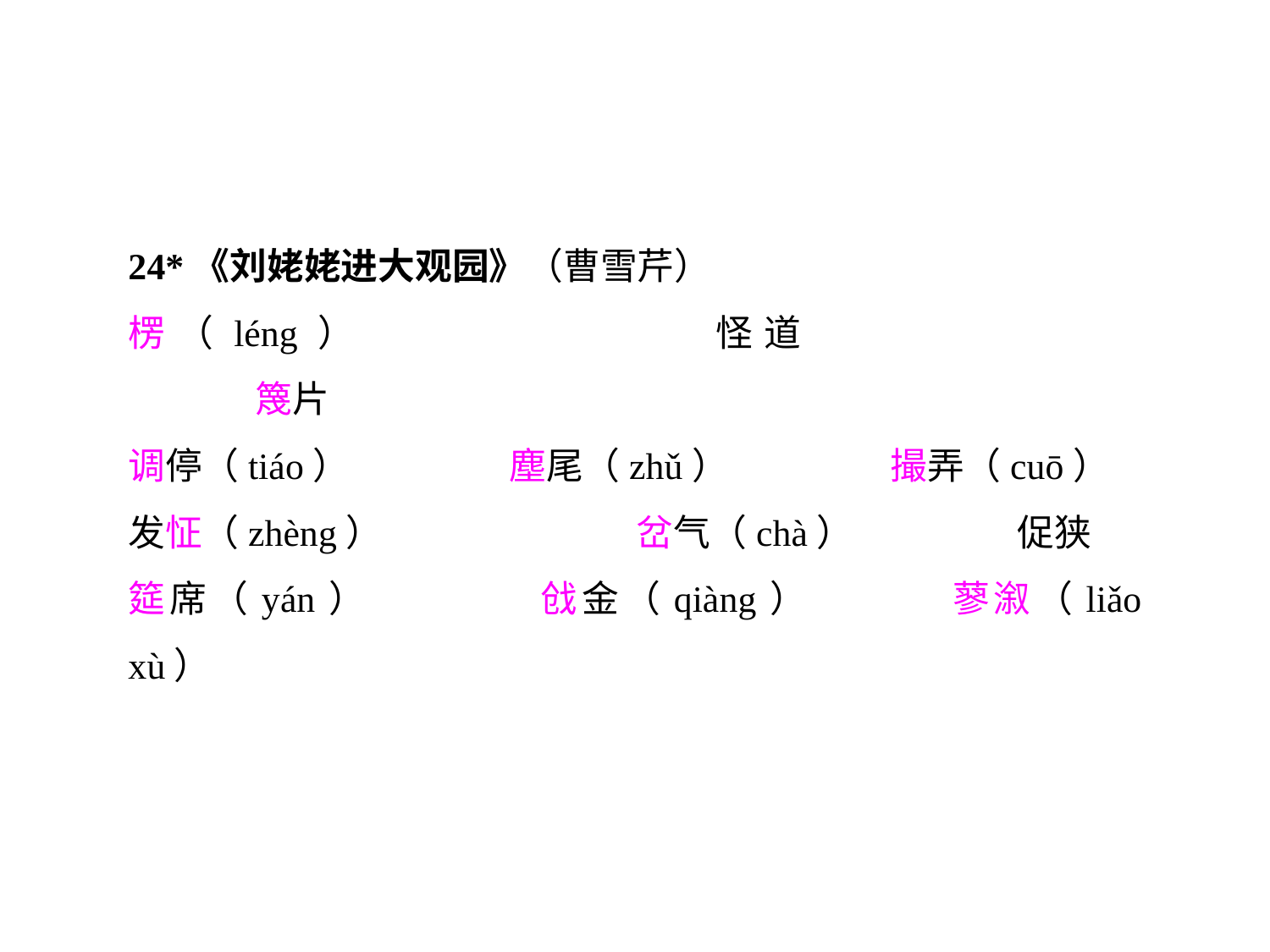

24*《刘姥姥进大观园》（曹雪芹）
楞（léng）			怪道				篾片
调停（tiáo）		塵尾（zhǔ）		撮弄（cuō）
发怔（zhèng）		岔气（chà）		促狭
筵席（yán）		戗金（qiàng）		蓼溆（liǎo xù）